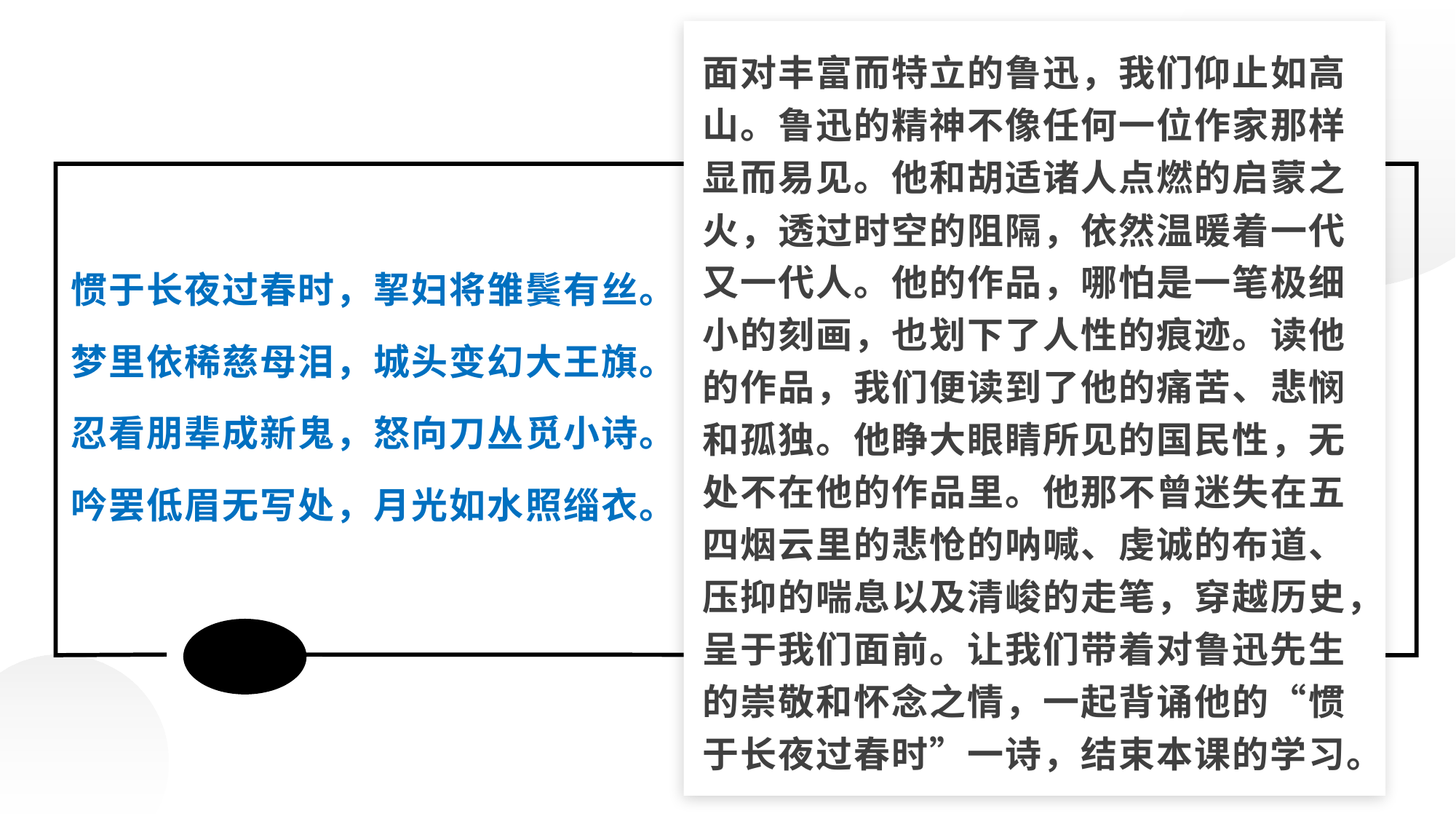

面对丰富而特立的鲁迅，我们仰止如高山。鲁迅的精神不像任何一位作家那样显而易见。他和胡适诸人点燃的启蒙之火，透过时空的阻隔，依然温暖着一代又一代人。他的作品，哪怕是一笔极细小的刻画，也划下了人性的痕迹。读他的作品，我们便读到了他的痛苦、悲悯和孤独。他睁大眼睛所见的国民性，无处不在他的作品里。他那不曾迷失在五四烟云里的悲怆的呐喊、虔诚的布道、压抑的喘息以及清峻的走笔，穿越历史，呈于我们面前。让我们带着对鲁迅先生的崇敬和怀念之情，一起背诵他的“惯于长夜过春时”一诗，结束本课的学习。

惯于长夜过春时，挈妇将雏鬓有丝。
梦里依稀慈母泪，城头变幻大王旗。
忍看朋辈成新鬼，怒向刀丛觅小诗。
吟罢低眉无写处，月光如水照缁衣。